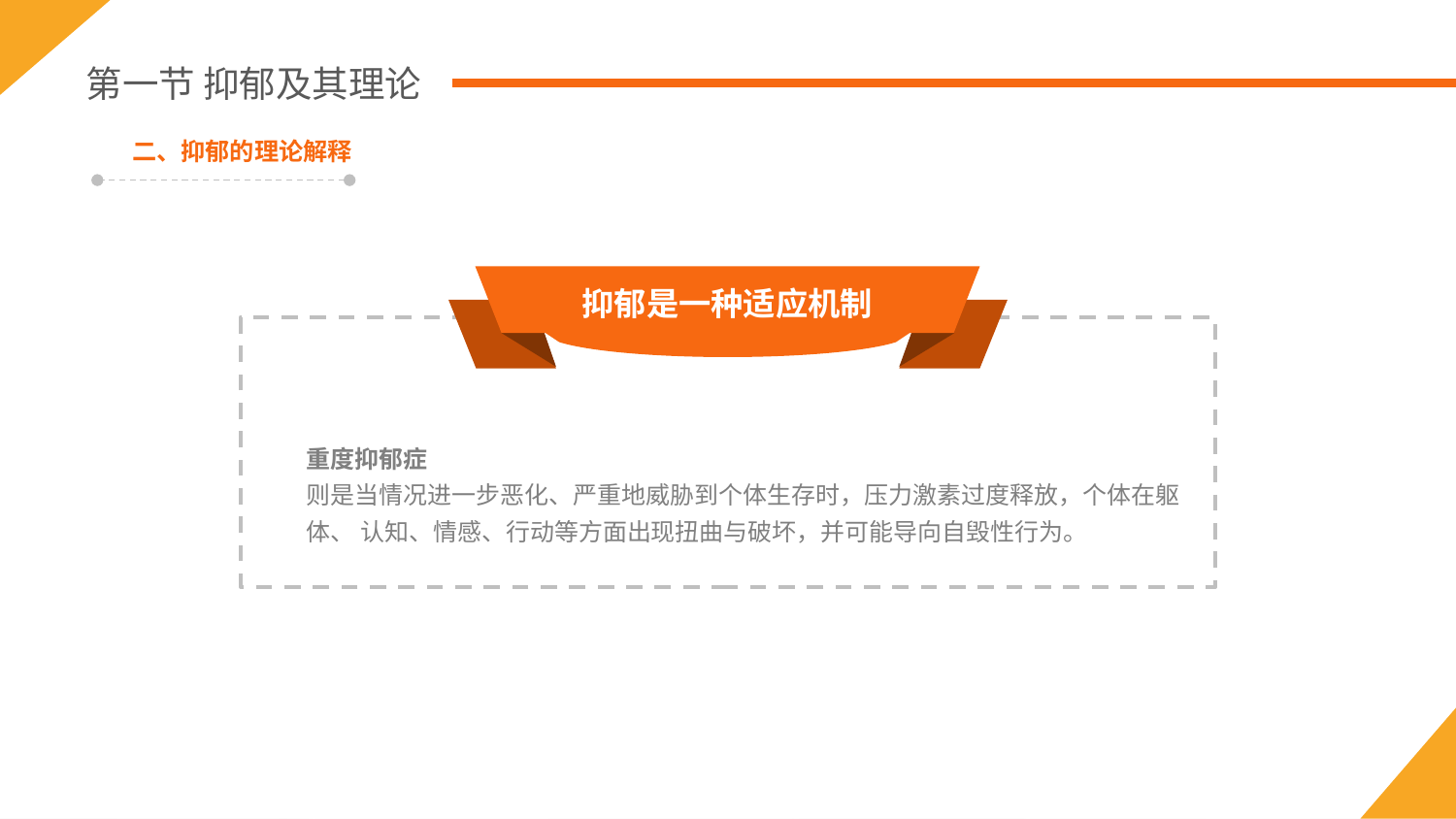

第一节 抑郁及其理论
二、抑郁的理论解释

抑郁是一种适应机制

重度抑郁症
则是当情况进一步恶化、严重地威胁到个体生存时，压力激素过度释放，个体在躯体、 认知、情感、行动等方面出现扭曲与破坏，并可能导向自毁性行为。